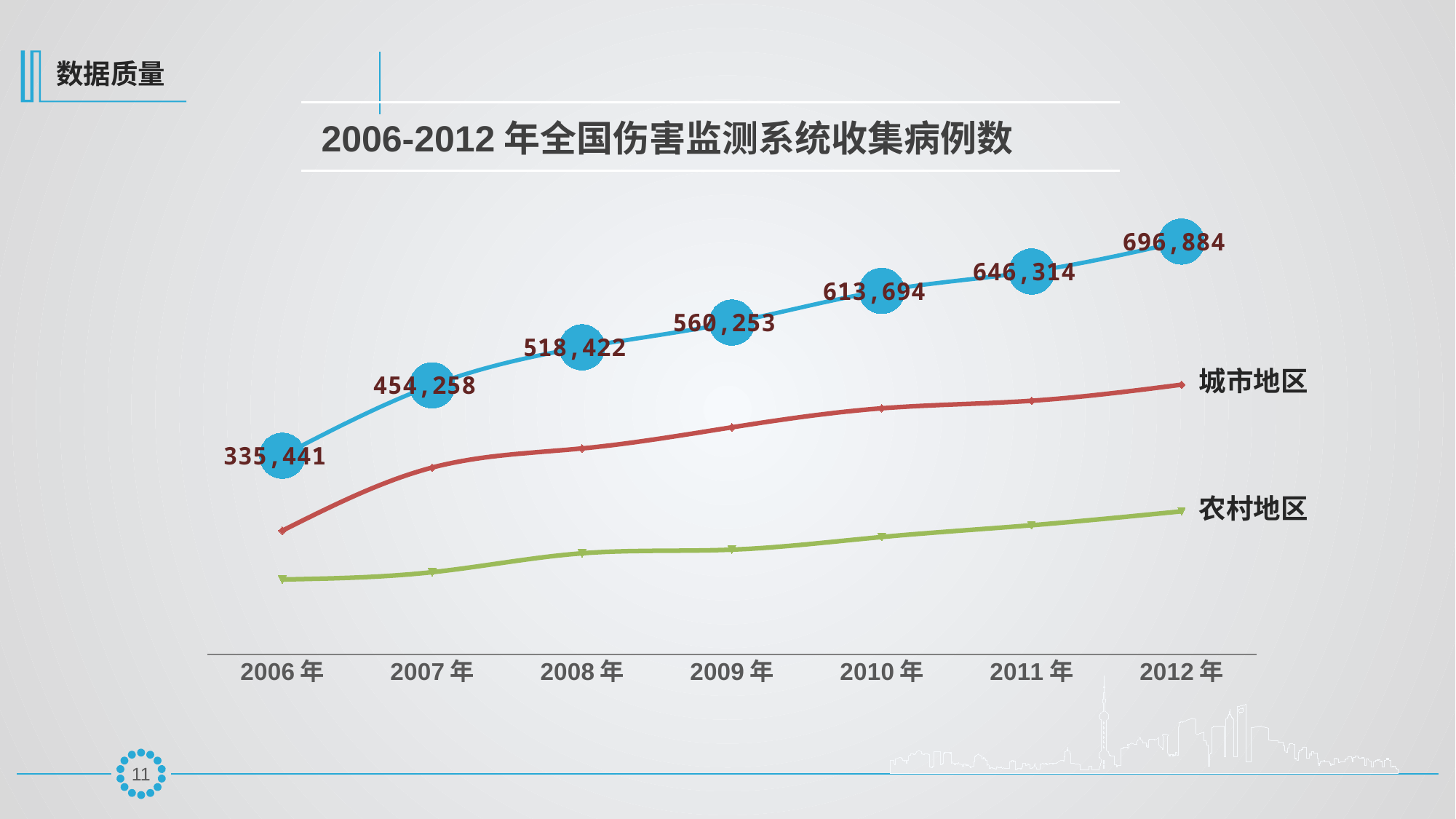

数据质量
2006-2012年全国伤害监测系统收集病例数

### Chart

| Category | 收集病例数 | 列1 | 列2 |
|---|---|---|---|
| 2006年 | 335441.0 | 208933.0 | 126508.0 |
| 2007年 | 454258.0 | 315424.0 | 138834.0 |
| 2008年 | 518422.0 | 347706.0 | 170716.0 |
| 2009年 | 560253.0 | 383404.0 | 176849.0 |
| 2010年 | 613694.0 | 415473.0 | 198221.0 |
| 2011年 | 646314.0 | 428231.0 | 218083.0 |
| 2012年 | 696884.0 | 455331.0 | 241553.0 |
城市地区
农村地区
11